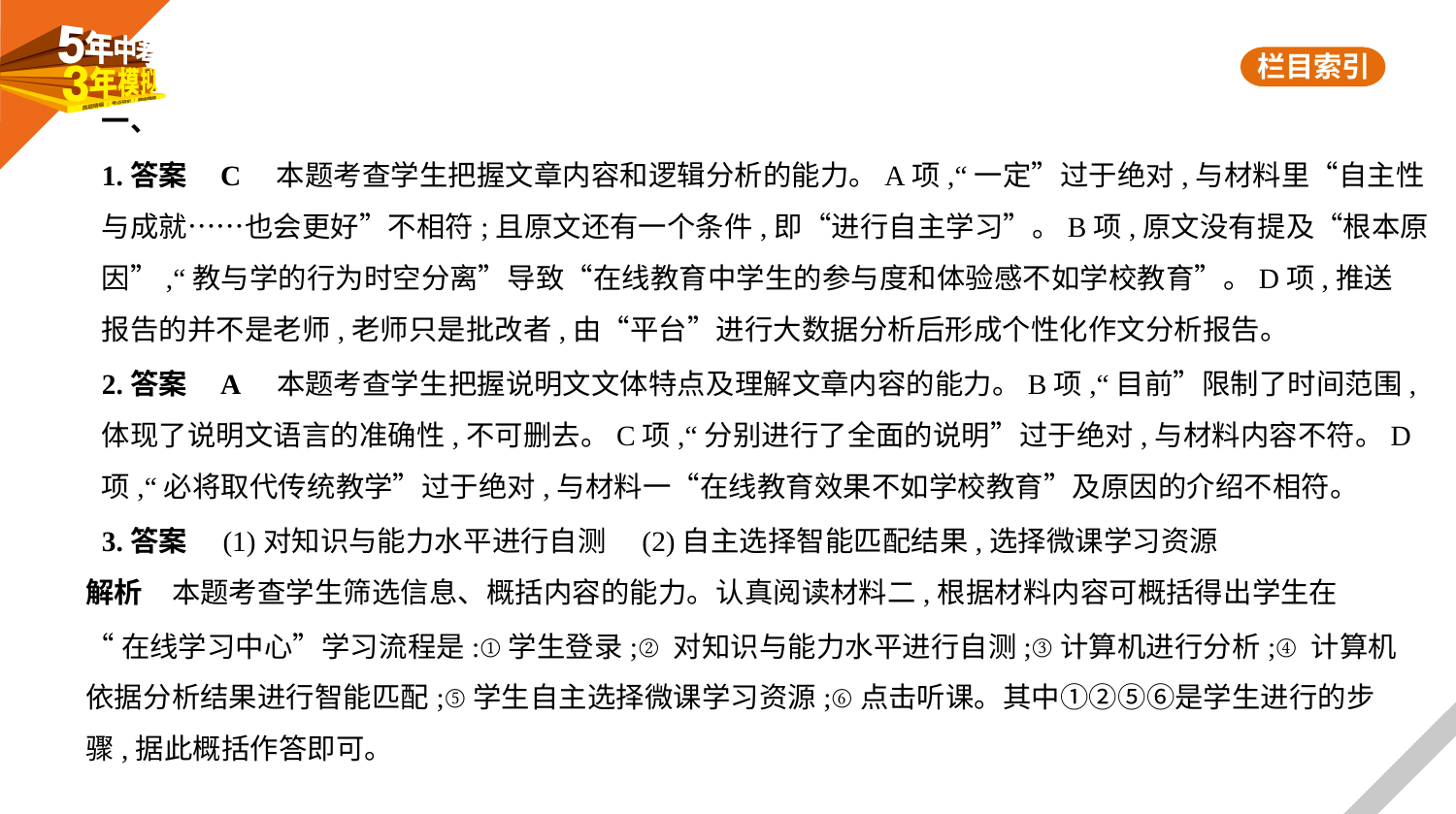

一、
1.答案    C　本题考查学生把握文章内容和逻辑分析的能力。A项,“一定”过于绝对,与材料里“自主性
与成就……也会更好”不相符;且原文还有一个条件,即“进行自主学习”。B项,原文没有提及“根本原
因”,“教与学的行为时空分离”导致“在线教育中学生的参与度和体验感不如学校教育”。D项,推送
报告的并不是老师,老师只是批改者,由“平台”进行大数据分析后形成个性化作文分析报告。
2.答案    A　本题考查学生把握说明文文体特点及理解文章内容的能力。B项,“目前”限制了时间范围,
体现了说明文语言的准确性,不可删去。C项,“分别进行了全面的说明”过于绝对,与材料内容不符。D
项,“必将取代传统教学”过于绝对,与材料一“在线教育效果不如学校教育”及原因的介绍不相符。
3.答案　(1)对知识与能力水平进行自测　(2)自主选择智能匹配结果,选择微课学习资源
解析　本题考查学生筛选信息、概括内容的能力。认真阅读材料二,根据材料内容可概括得出学生在
“在线学习中心”学习流程是:①学生登录;②对知识与能力水平进行自测;③计算机进行分析;④计算机
依据分析结果进行智能匹配;⑤学生自主选择微课学习资源;⑥点击听课。其中①②⑤⑥是学生进行的步
骤,据此概括作答即可。